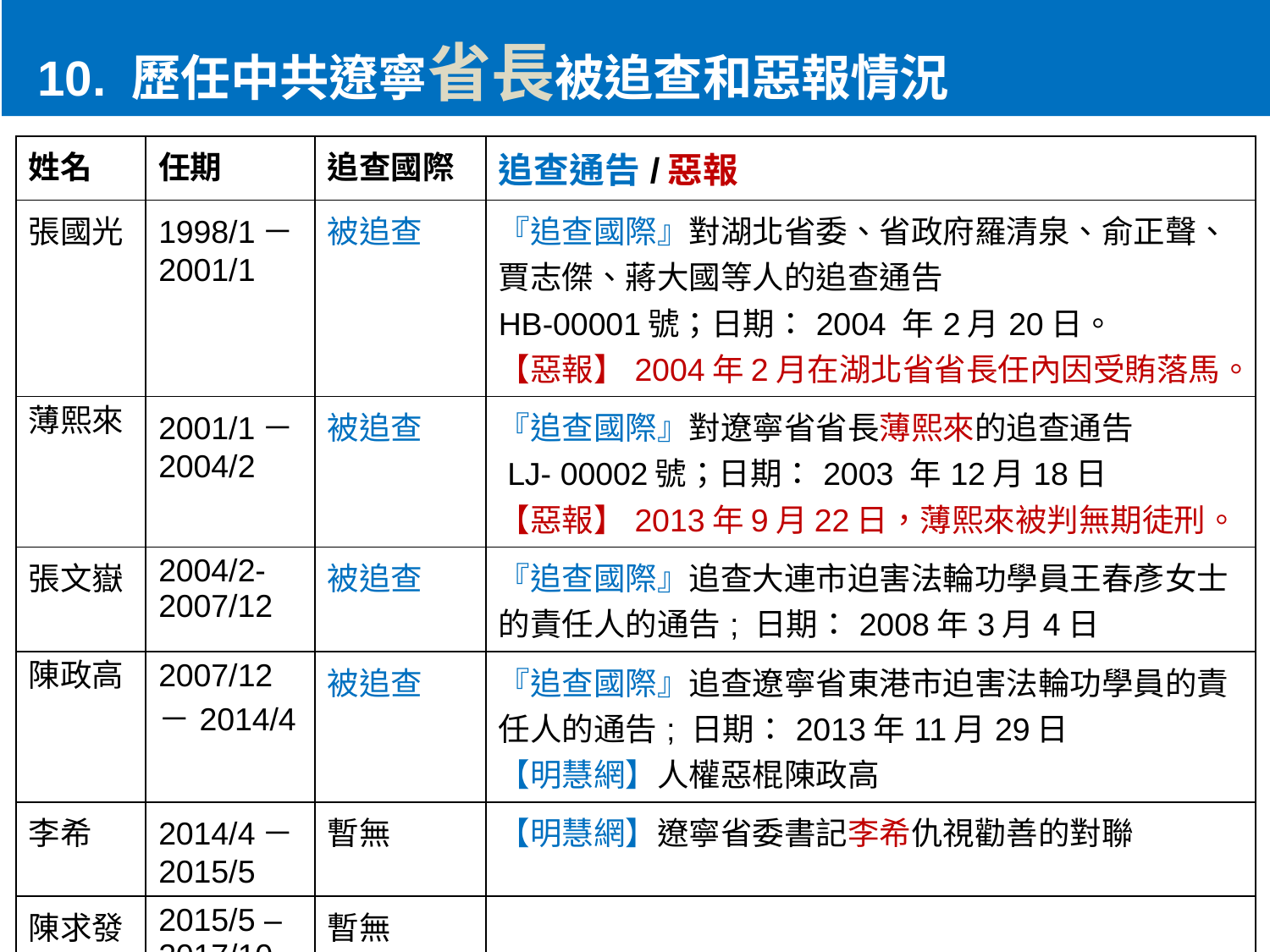

10. 歷任中共遼寧省長被追查和惡報情況
| 姓名 | 任期 | 追查國際 | 追查通告/惡報 |
| --- | --- | --- | --- |
| 張國光 | 1998/1－2001/1 | 被追查 | 『追查國際』對湖北省委、省政府羅清泉、俞正聲、賈志傑、蔣大國等人的追查通告 HB-00001號；日期：2004 年2月20日。 【惡報】2004年2月在湖北省省長任內因受賄落馬。 |
| 薄熙來 | 2001/1－2004/2 | 被追查 | 『追查國際』對遼寧省省長薄熙來的追查通告 LJ- 00002號；日期：2003 年12月18日 【惡報】2013年9月22日，薄熙來被判無期徒刑。 |
| 張文嶽 | 2004/2-2007/12 | 被追查 | 『追查國際』追查大連市迫害法輪功學員王春彥女士的責任人的通告; 日期：2008年3月4日 |
| 陳政高 | 2007/12－2014/4 | 被追查 | 『追查國際』追查遼寧省東港市迫害法輪功學員的責任人的通告; 日期：2013年11月29日 【明慧網】人權惡棍陳政高 |
| 李希 | 2014/4－2015/5 | 暫無 | 【明慧網】遼寧省委書記李希仇視勸善的對聯 |
| 陳求發 | 2015/5 – 2017/10 | 暫無 |  |
| 唐一軍 | 2017/10- | 暫無 |  |